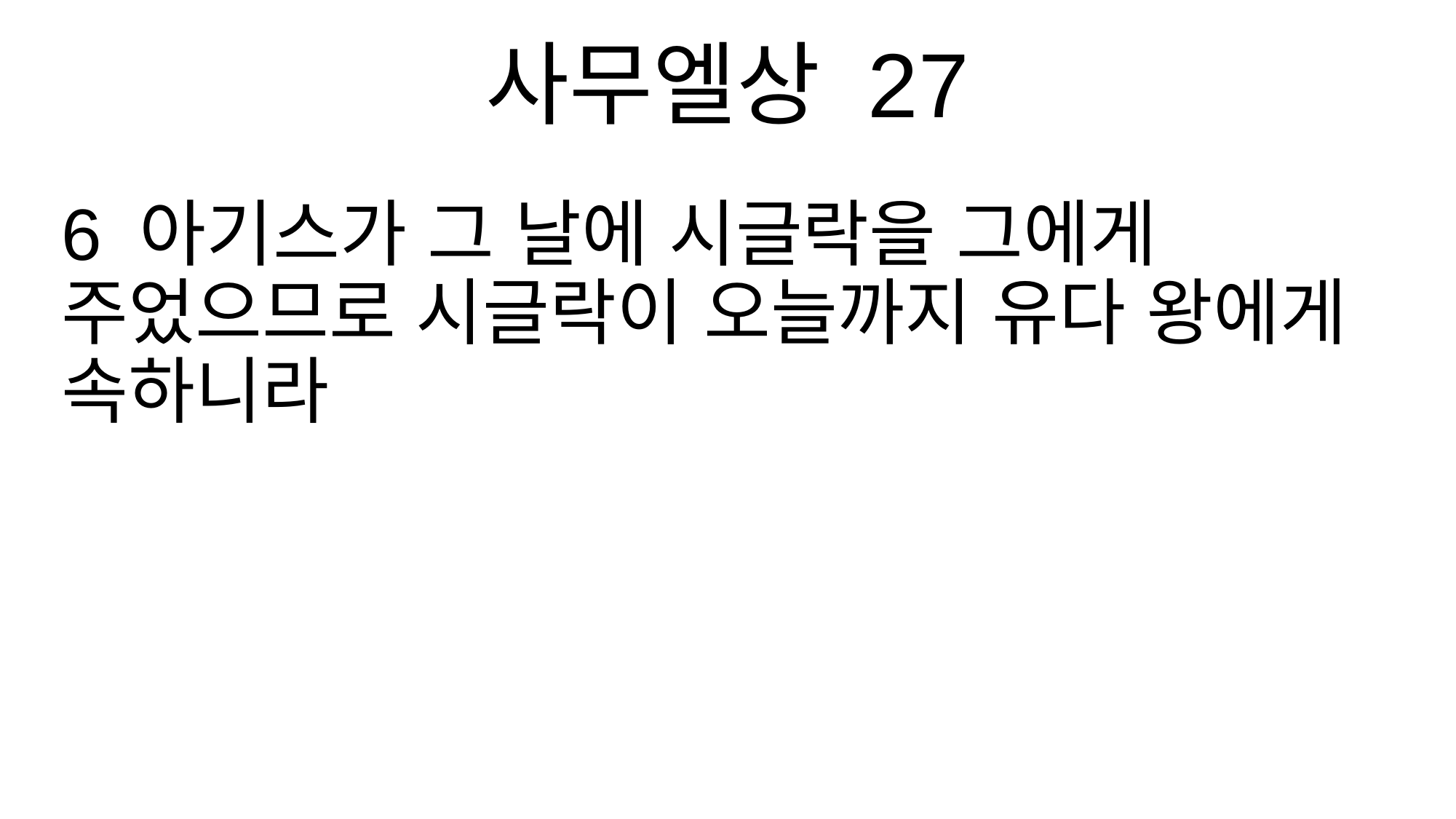

사무엘상 27
6 아기스가 그 날에 시글락을 그에게 주었으므로 시글락이 오늘까지 유다 왕에게 속하니라